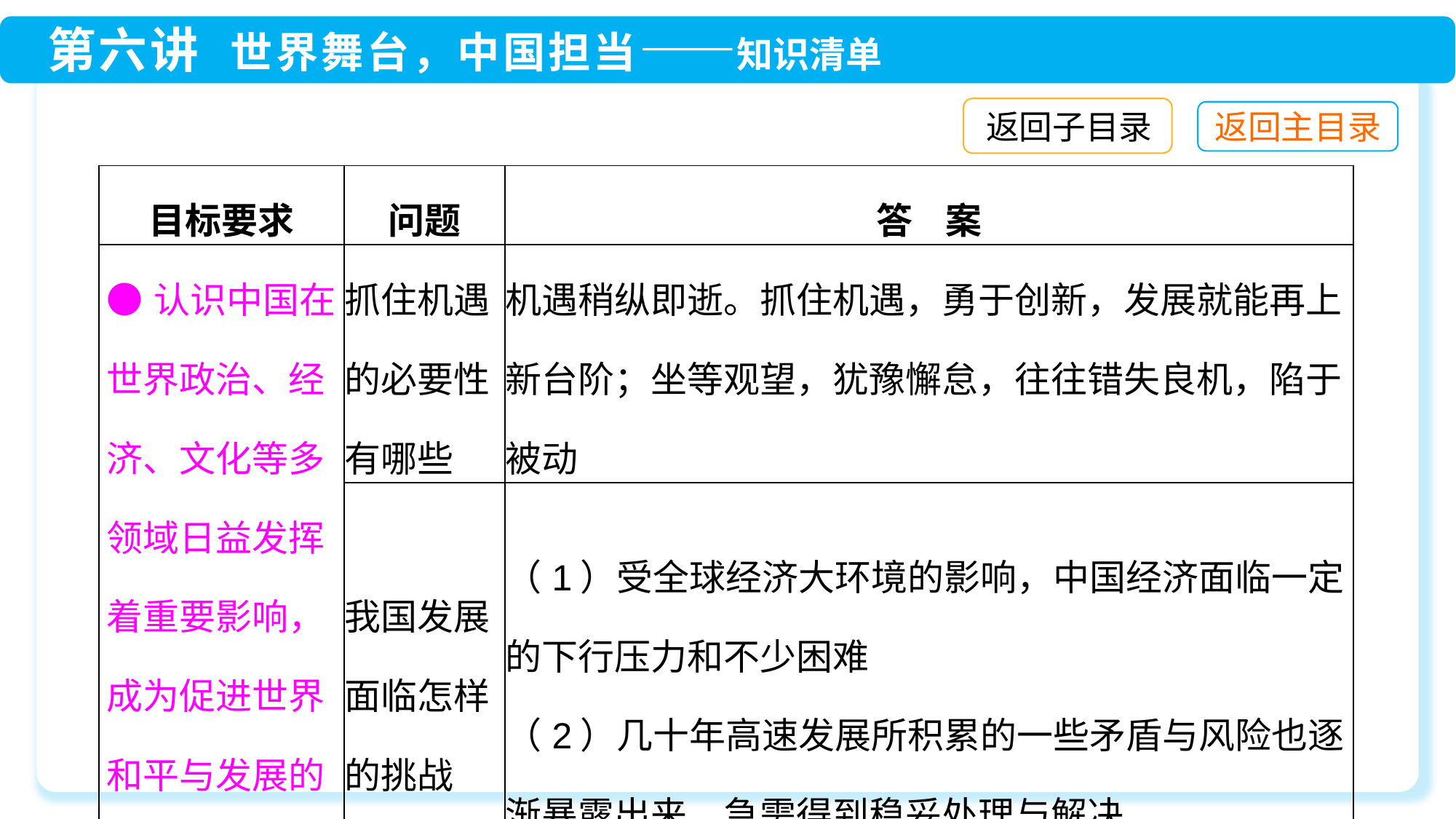

返回子目录
| 目标要求 | 问题 | 答 案 |
| --- | --- | --- |
| ●认识中国在世界政治、经济、文化等多领域日益发挥着重要影响，成为促进世界和平与发展的重要力量 | 抓住机遇的必要性有哪些 | 机遇稍纵即逝。抓住机遇，勇于创新，发展就能再上新台阶；坐等观望，犹豫懈怠，往往错失良机，陷于被动 |
|  | 我国发展面临怎样的挑战 | （1）受全球经济大环境的影响，中国经济面临一定的下行压力和不少困难 （2）几十年高速发展所积累的一些矛盾与风险也逐渐暴露出来，急需得到稳妥处理与解决 |